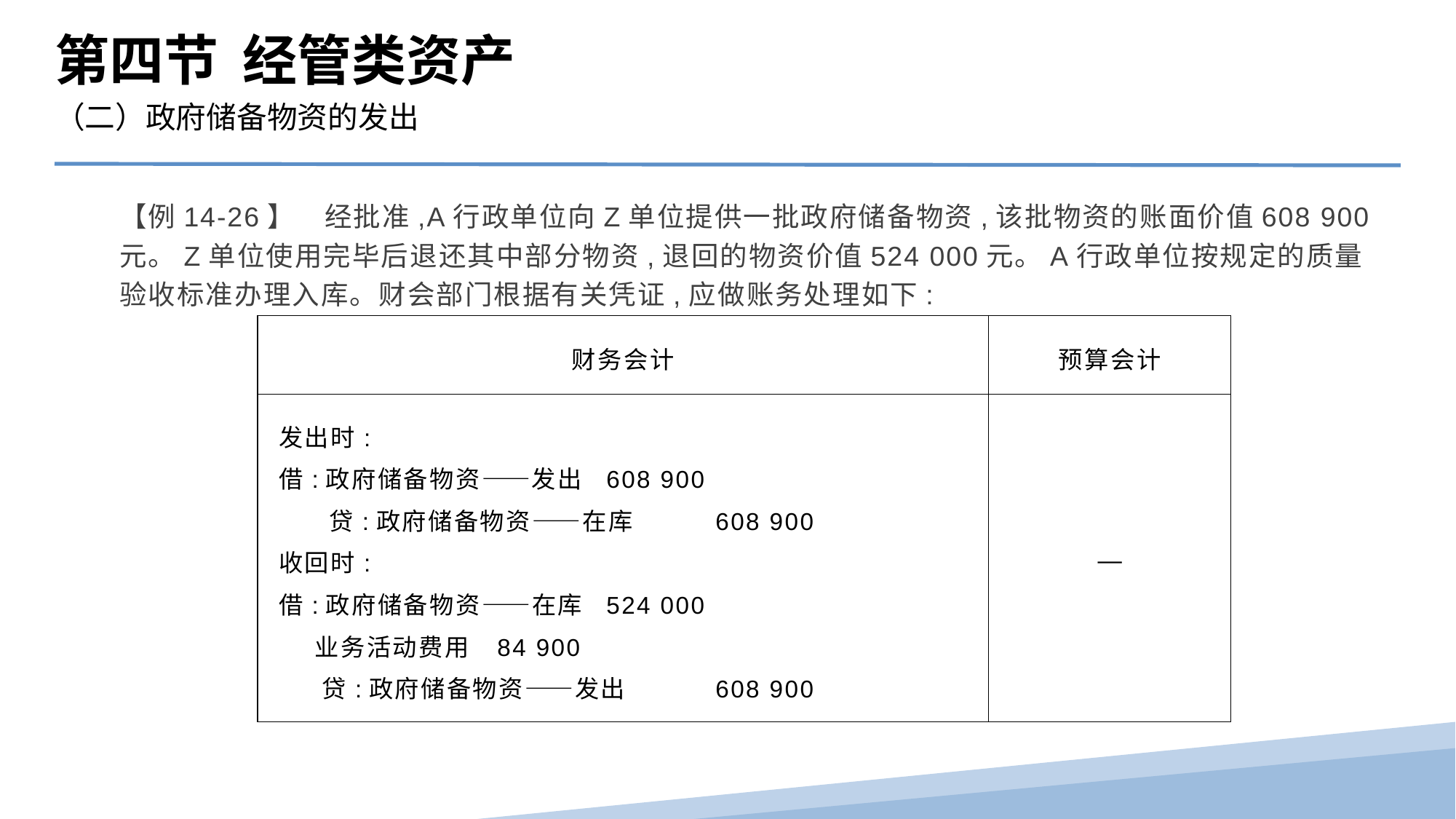

第四节  经管类资产
（二）政府储备物资的发出
【例14-26】　经批准,A行政单位向Z单位提供一批政府储备物资,该批物资的账面价值608 900元。Z单位使用完毕后退还其中部分物资,退回的物资价值524 000元。A行政单位按规定的质量验收标准办理入库。财会部门根据有关凭证,应做账务处理如下:
| 财务会计 | 预算会计 |
| --- | --- |
| 发出时: 借:政府储备物资——发出 608 900 贷:政府储备物资——在库 608 900 收回时: 借:政府储备物资——在库 524 000 业务活动费用 84 900 贷:政府储备物资——发出 608 900 | — |